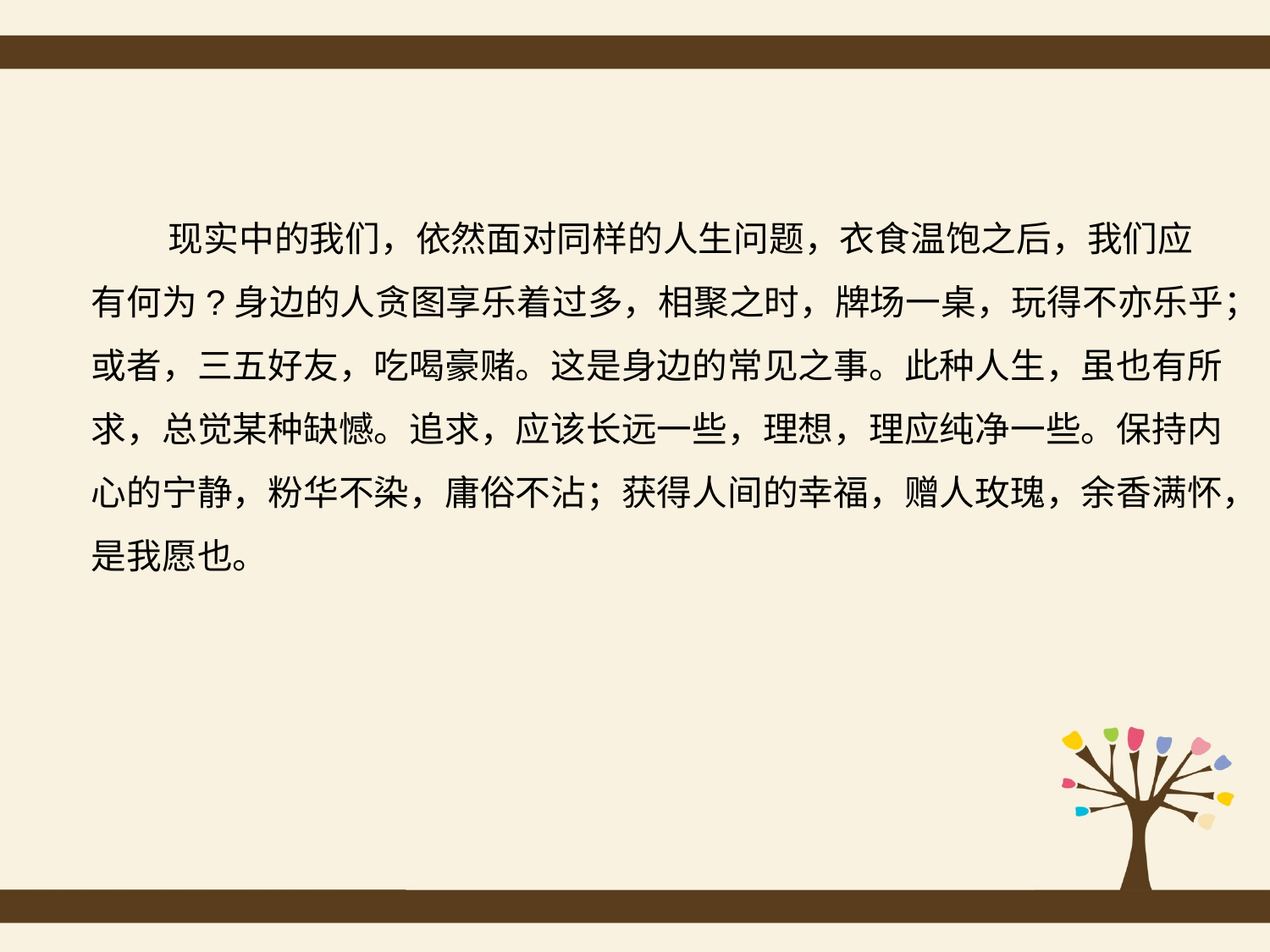

现实中的我们，依然面对同样的人生问题，衣食温饱之后，我们应有何为?身边的人贪图享乐着过多，相聚之时，牌场一桌，玩得不亦乐乎；或者，三五好友，吃喝豪赌。这是身边的常见之事。此种人生，虽也有所求，总觉某种缺憾。追求，应该长远一些，理想，理应纯净一些。保持内心的宁静，粉华不染，庸俗不沾；获得人间的幸福，赠人玫瑰，余香满怀，是我愿也。